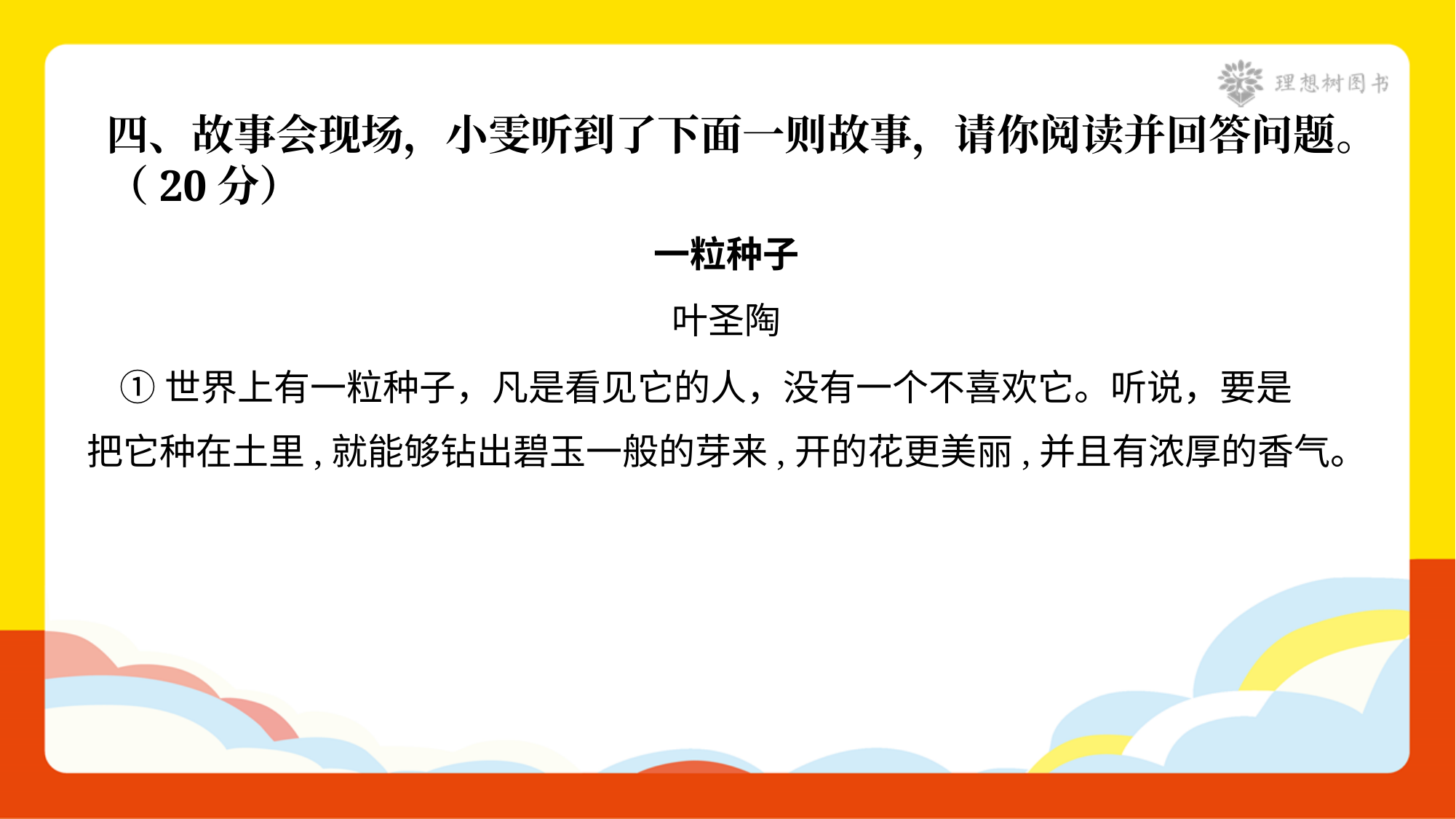

四、故事会现场，小雯听到了下面一则故事，请你阅读并回答问题。
（20分）
一粒种子
叶圣陶
    ①世界上有一粒种子，凡是看见它的人，没有一个不喜欢它。听说，要是
把它种在土里,就能够钻出碧玉一般的芽来,开的花更美丽,并且有浓厚的香气。